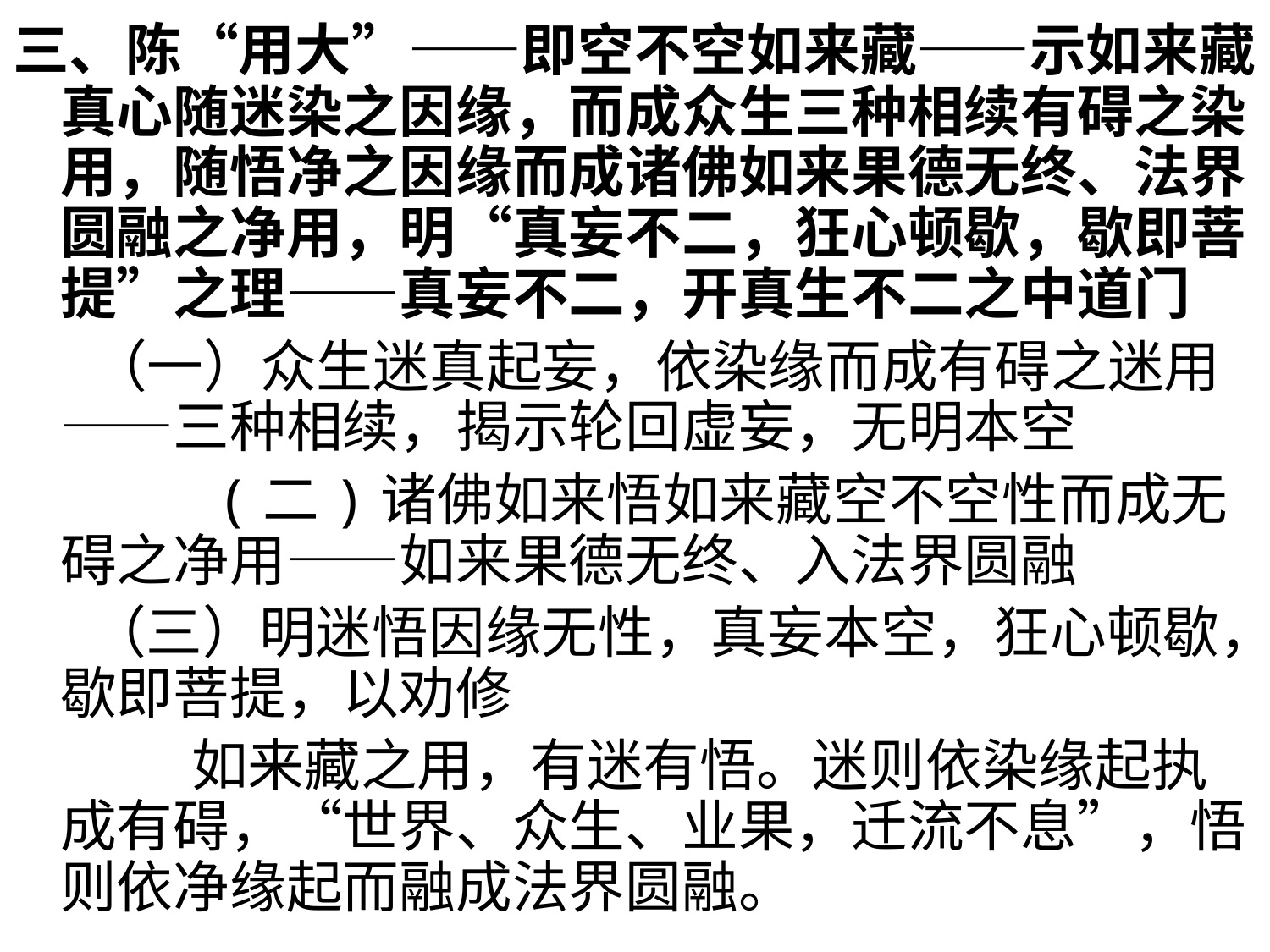

三、陈“用大”——即空不空如来藏——示如来藏真心随迷染之因缘，而成众生三种相续有碍之染用，随悟净之因缘而成诸佛如来果德无终、法界圆融之净用，明“真妄不二，狂心顿歇，歇即菩提”之理——真妄不二，开真生不二之中道门
     （一）众生迷真起妄，依染缘而成有碍之迷用——三种相续，揭示轮回虚妄，无明本空
      (二)诸佛如来悟如来藏空不空性而成无碍之净用——如来果德无终、入法界圆融
     （三）明迷悟因缘无性，真妄本空，狂心顿歇，歇即菩提，以劝修
             如来藏之用，有迷有悟。迷则依染缘起执成有碍，“世界、众生、业果，迁流不息”，悟则依净缘起而融成法界圆融。